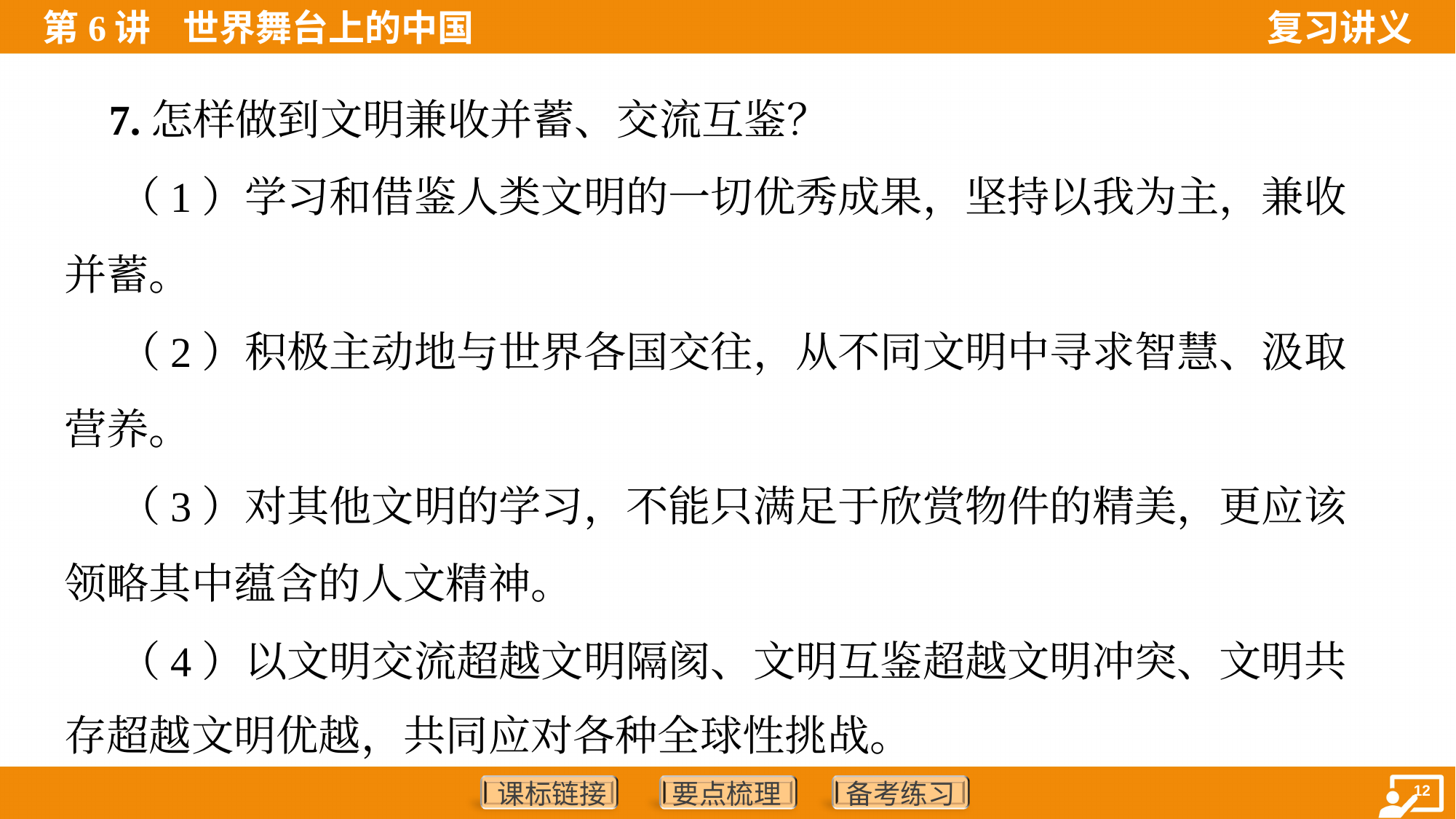

7.怎样做到文明兼收并蓄、交流互鉴？
    （1）学习和借鉴人类文明的一切优秀成果，坚持以我为主，兼收
并蓄。
    （2）积极主动地与世界各国交往，从不同文明中寻求智慧、汲取
营养。
    （3）对其他文明的学习，不能只满足于欣赏物件的精美，更应该
领略其中蕴含的人文精神。
    （4）以文明交流超越文明隔阂、文明互鉴超越文明冲突、文明共
存超越文明优越，共同应对各种全球性挑战。